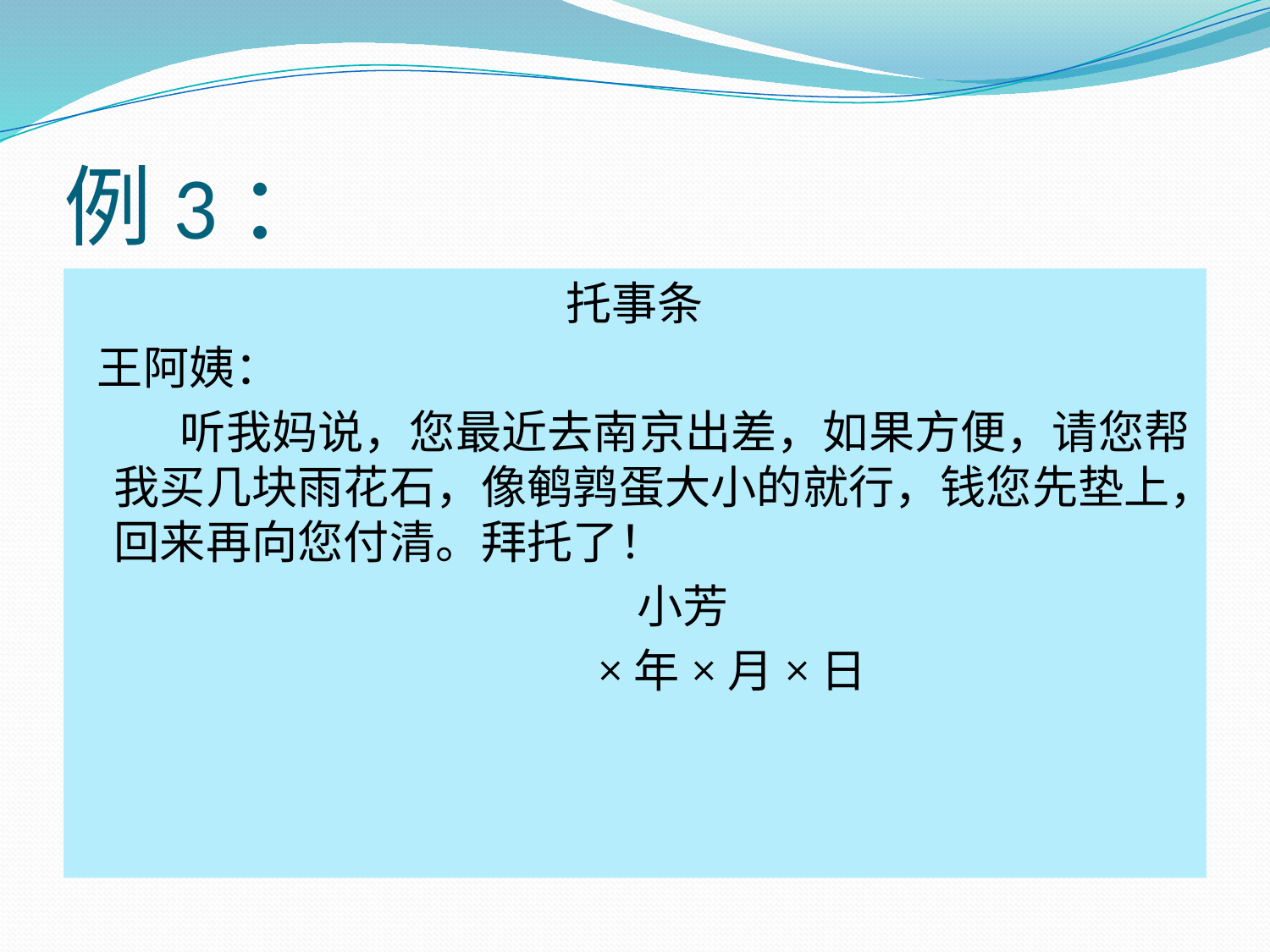

# 例3：
托事条
 王阿姨：
         听我妈说，您最近去南京出差，如果方便，请您帮我买几块雨花石，像鹌鹑蛋大小的就行，钱您先垫上，回来再向您付清。拜托了！
                                                     小芳
                                            ×年×月×日